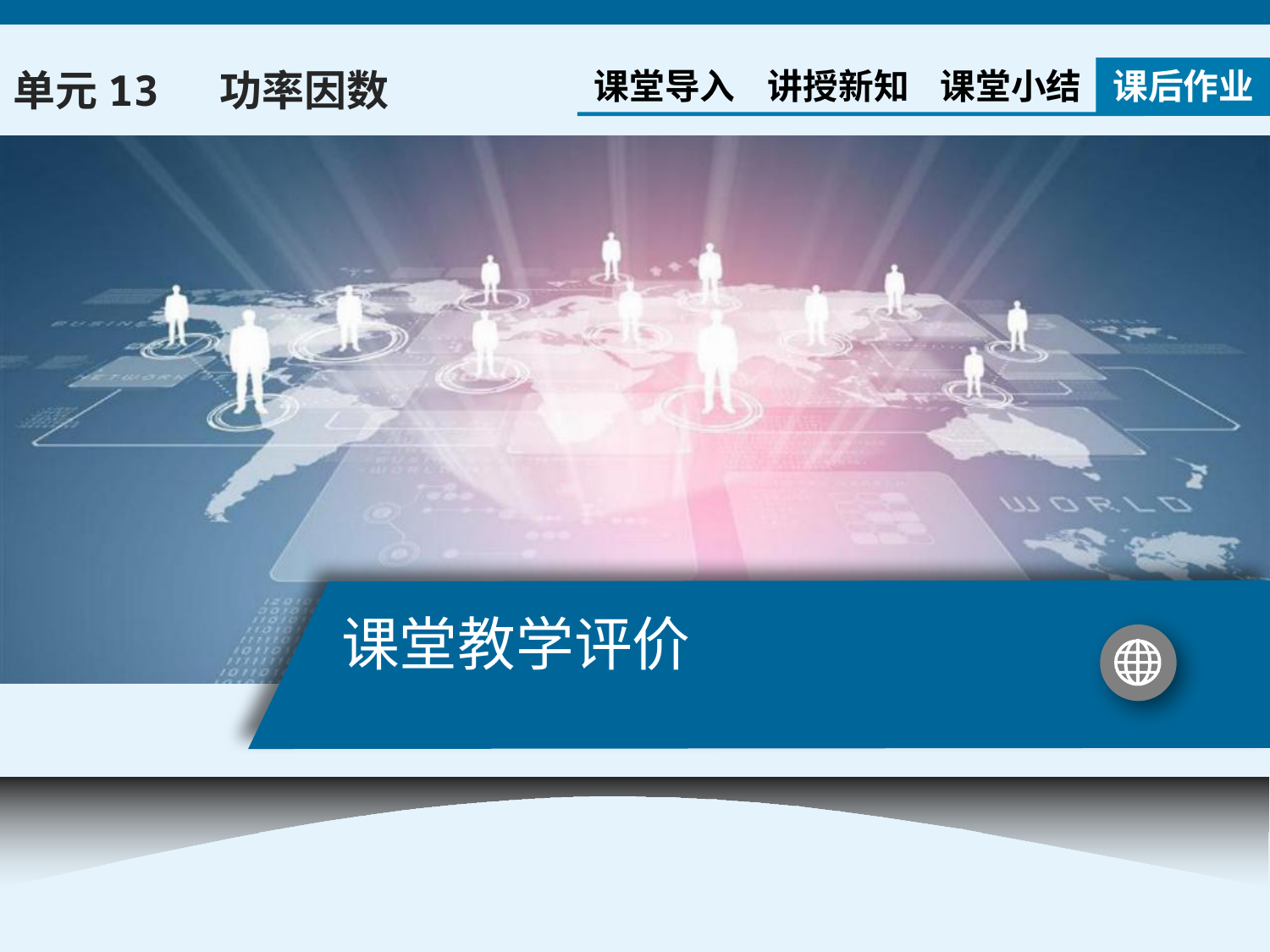

课堂导入
讲授新知
课堂小结
课后作业
单元13  功率因数
# 课堂教学评价